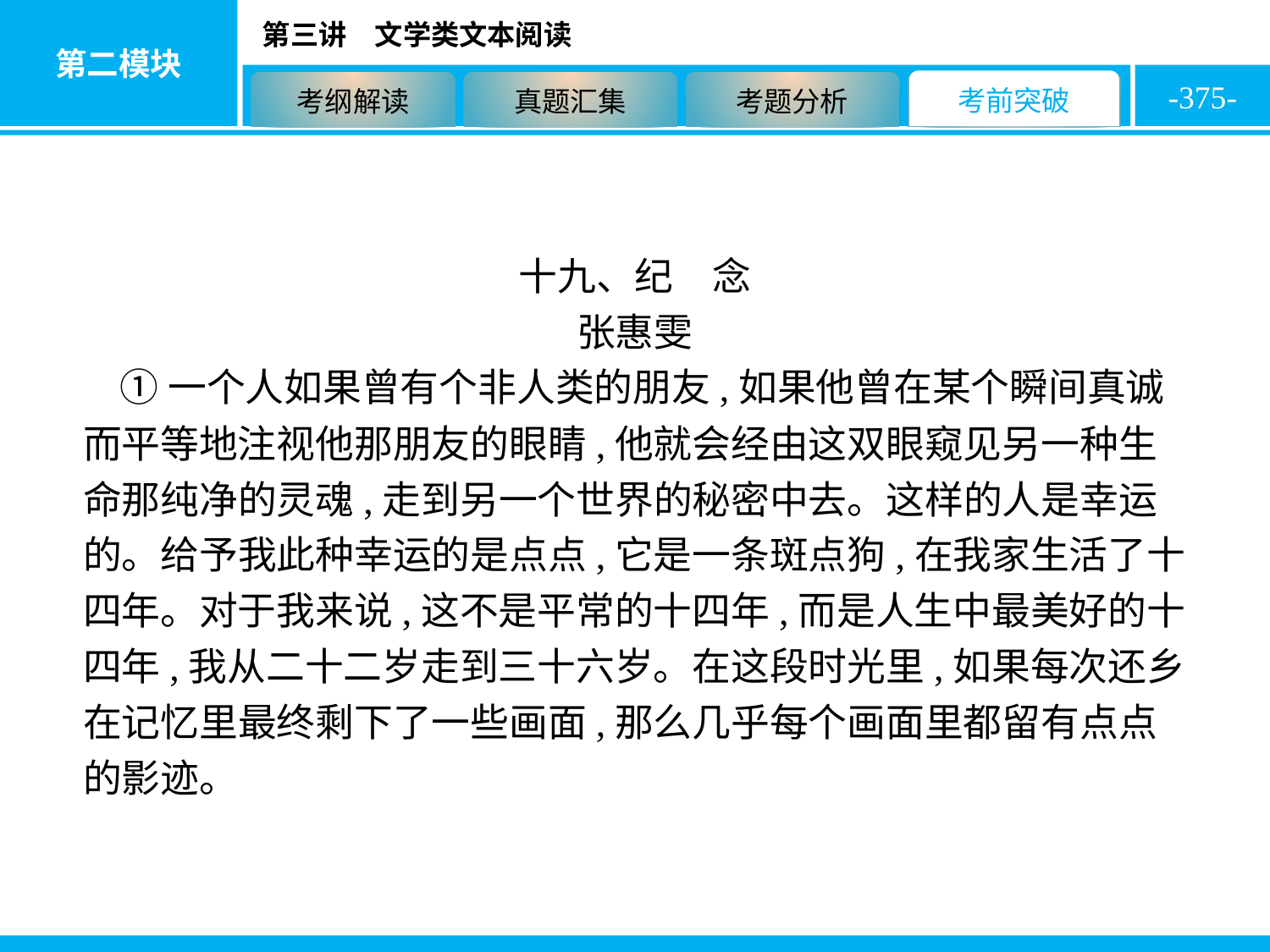

-375-
十九、纪　念
张惠雯
①一个人如果曾有个非人类的朋友,如果他曾在某个瞬间真诚而平等地注视他那朋友的眼睛,他就会经由这双眼窥见另一种生命那纯净的灵魂,走到另一个世界的秘密中去。这样的人是幸运的。给予我此种幸运的是点点,它是一条斑点狗,在我家生活了十四年。对于我来说,这不是平常的十四年,而是人生中最美好的十四年,我从二十二岁走到三十六岁。在这段时光里,如果每次还乡在记忆里最终剩下了一些画面,那么几乎每个画面里都留有点点的影迹。